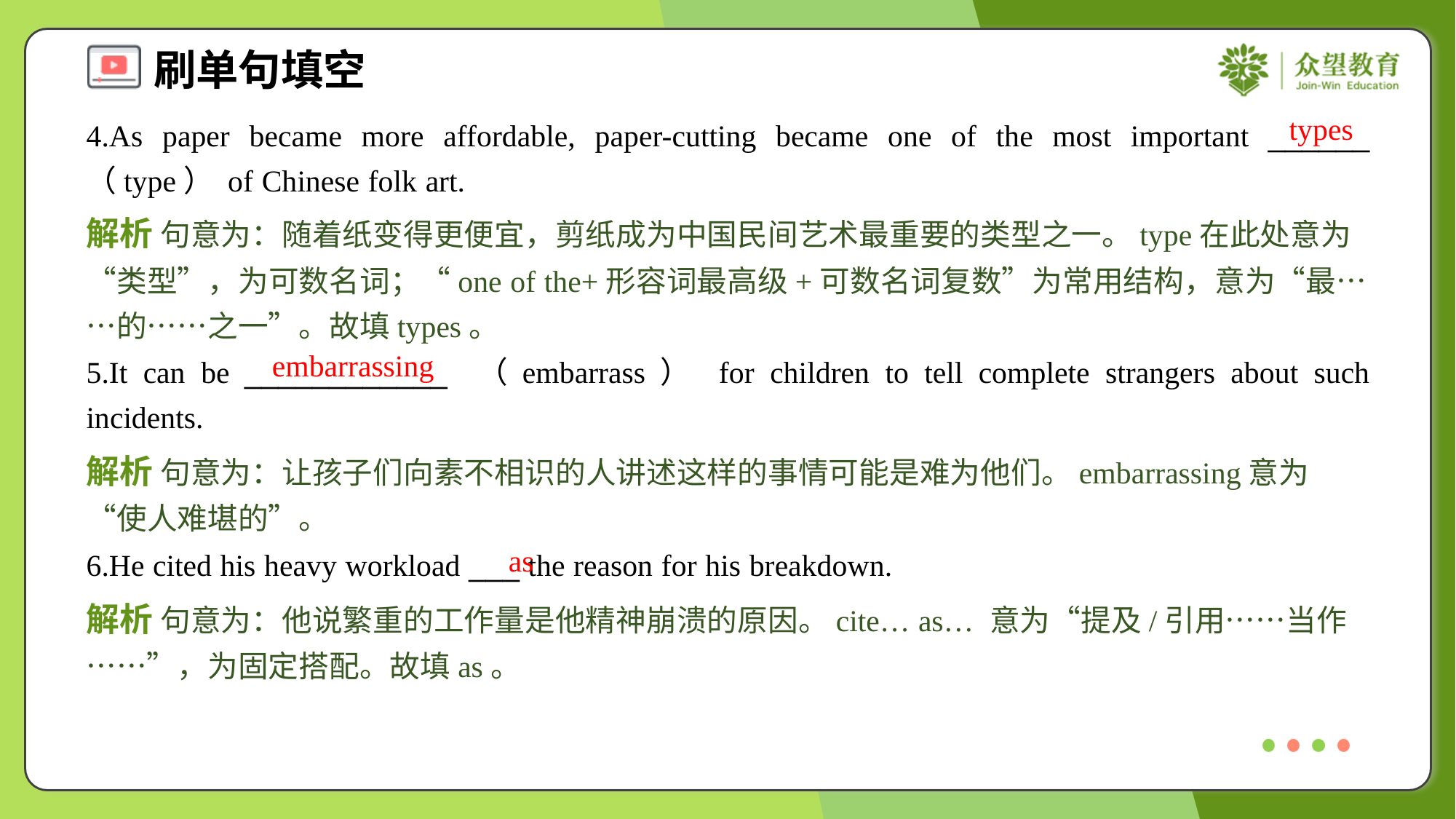

types
4.As paper became more affordable, paper-cutting became one of the most important ______ （type） of Chinese folk art.
解析 句意为：随着纸变得更便宜，剪纸成为中国民间艺术最重要的类型之一。type在此处意为“类型”，为可数名词；“one of the+形容词最高级+可数名词复数”为常用结构，意为“最……的……之一”。故填types。
embarrassing
5.It can be ____________ （embarrass） for children to tell complete strangers about such incidents.
解析 句意为：让孩子们向素不相识的人讲述这样的事情可能是难为他们。embarrassing意为“使人难堪的”。
as
6.He cited his heavy workload ___ the reason for his breakdown.
解析 句意为：他说繁重的工作量是他精神崩溃的原因。cite… as… 意为“提及/引用……当作……”，为固定搭配。故填as。